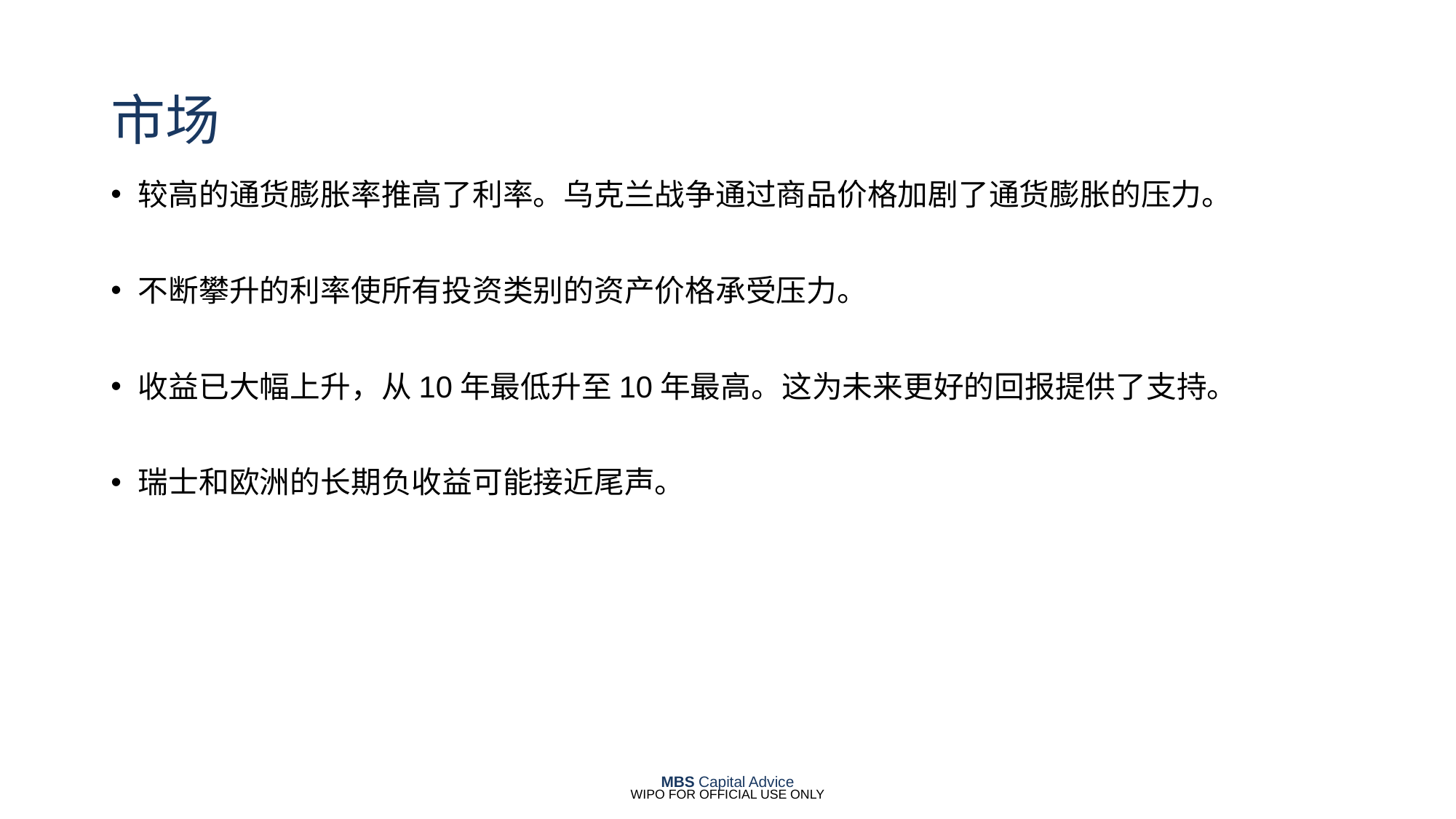

# 市场
较高的通货膨胀率推高了利率。乌克兰战争通过商品价格加剧了通货膨胀的压力。

不断攀升的利率使所有投资类别的资产价格承受压力。

收益已大幅上升，从10年最低升至10年最高。这为未来更好的回报提供了支持。

瑞士和欧洲的长期负收益可能接近尾声。
MBS Capital Advice